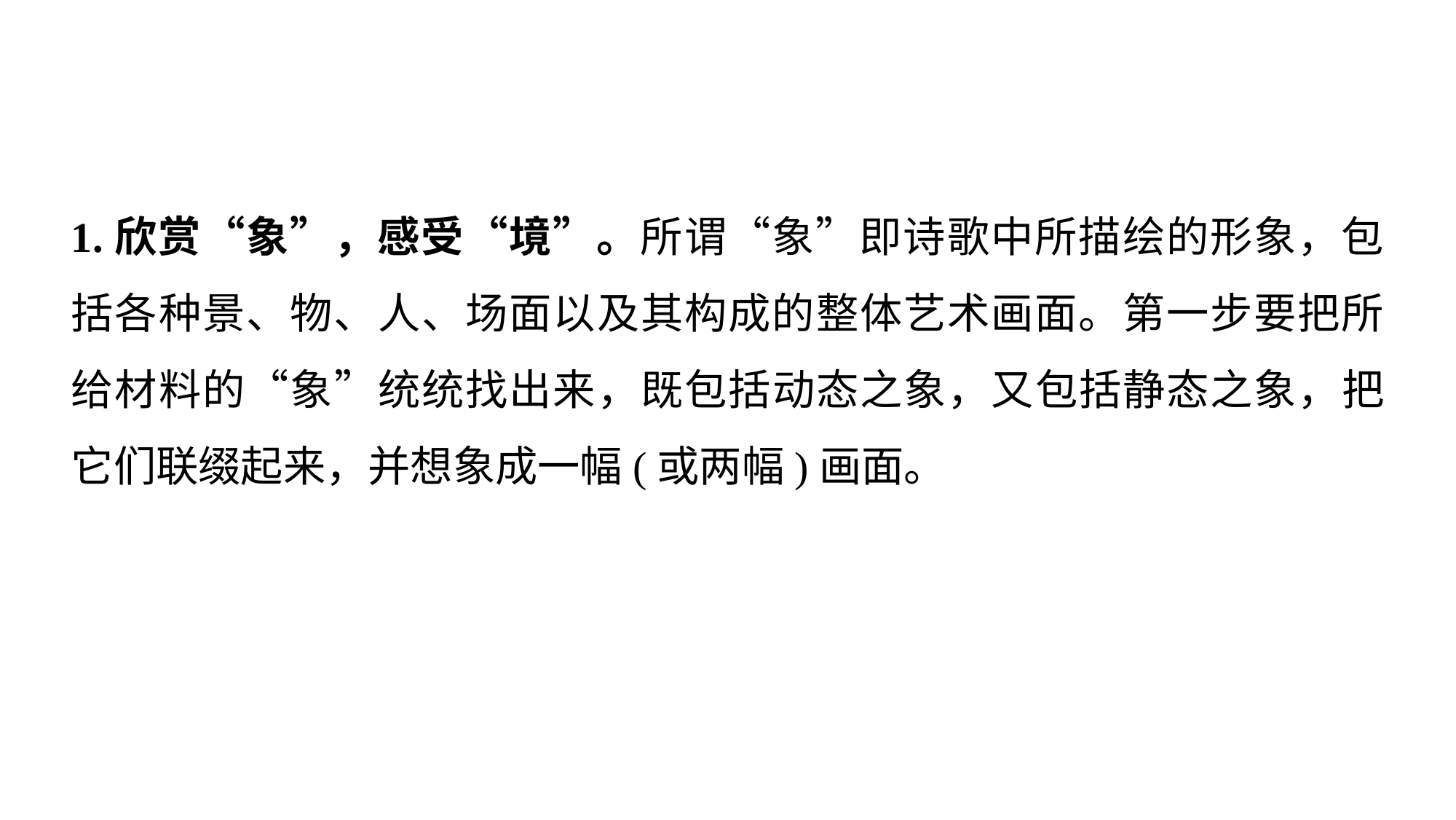

1.欣赏“象”，感受“境”。所谓“象”即诗歌中所描绘的形象，包括各种景、物、人、场面以及其构成的整体艺术画面。第一步要把所给材料的“象”统统找出来，既包括动态之象，又包括静态之象，把它们联缀起来，并想象成一幅(或两幅)画面。